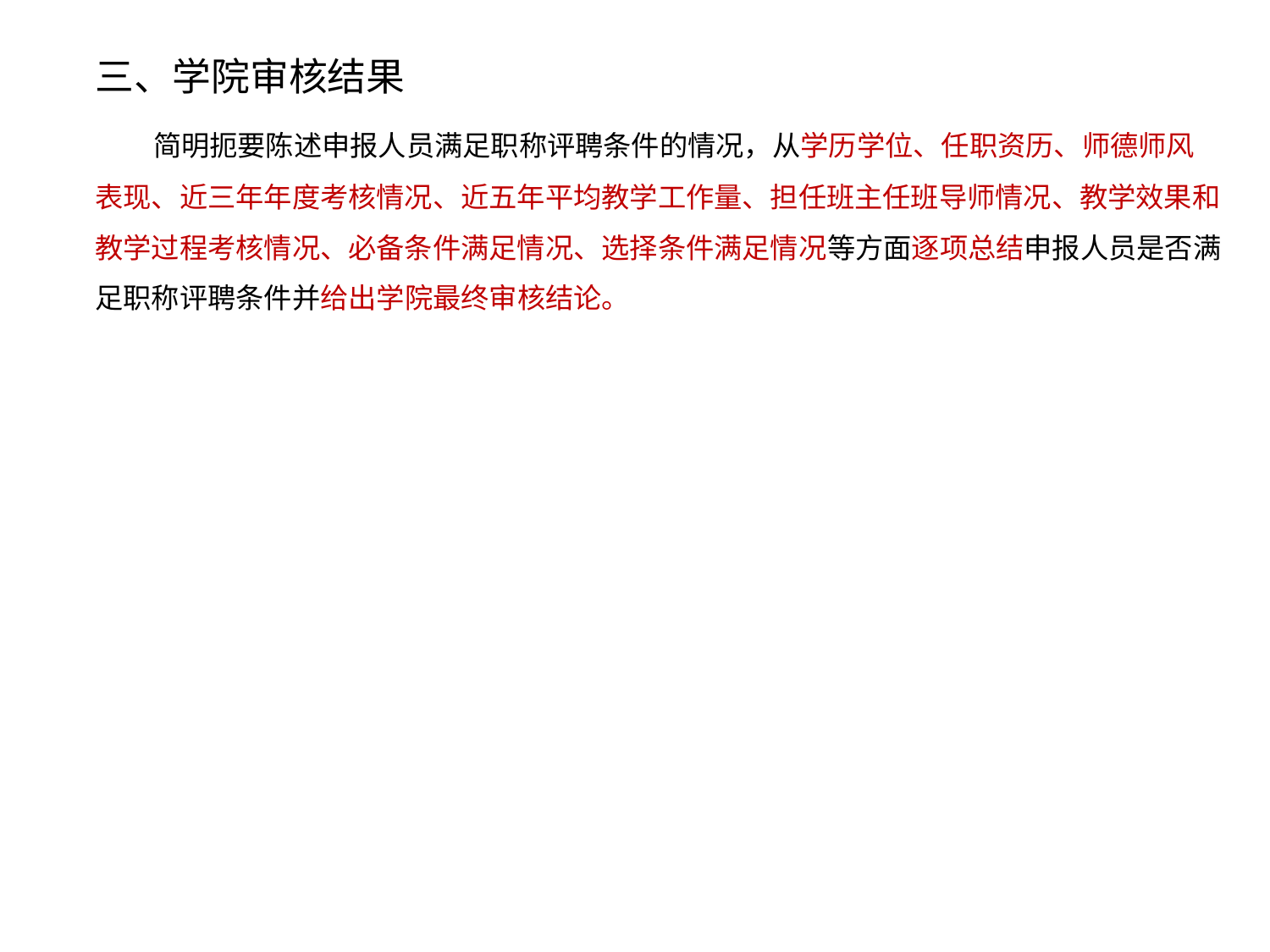

三、学院审核结果
       简明扼要陈述申报人员满足职称评聘条件的情况，从学历学位、任职资历、师德师风表现、近三年年度考核情况、近五年平均教学工作量、担任班主任班导师情况、教学效果和教学过程考核情况、必备条件满足情况、选择条件满足情况等方面逐项总结申报人员是否满足职称评聘条件并给出学院最终审核结论。